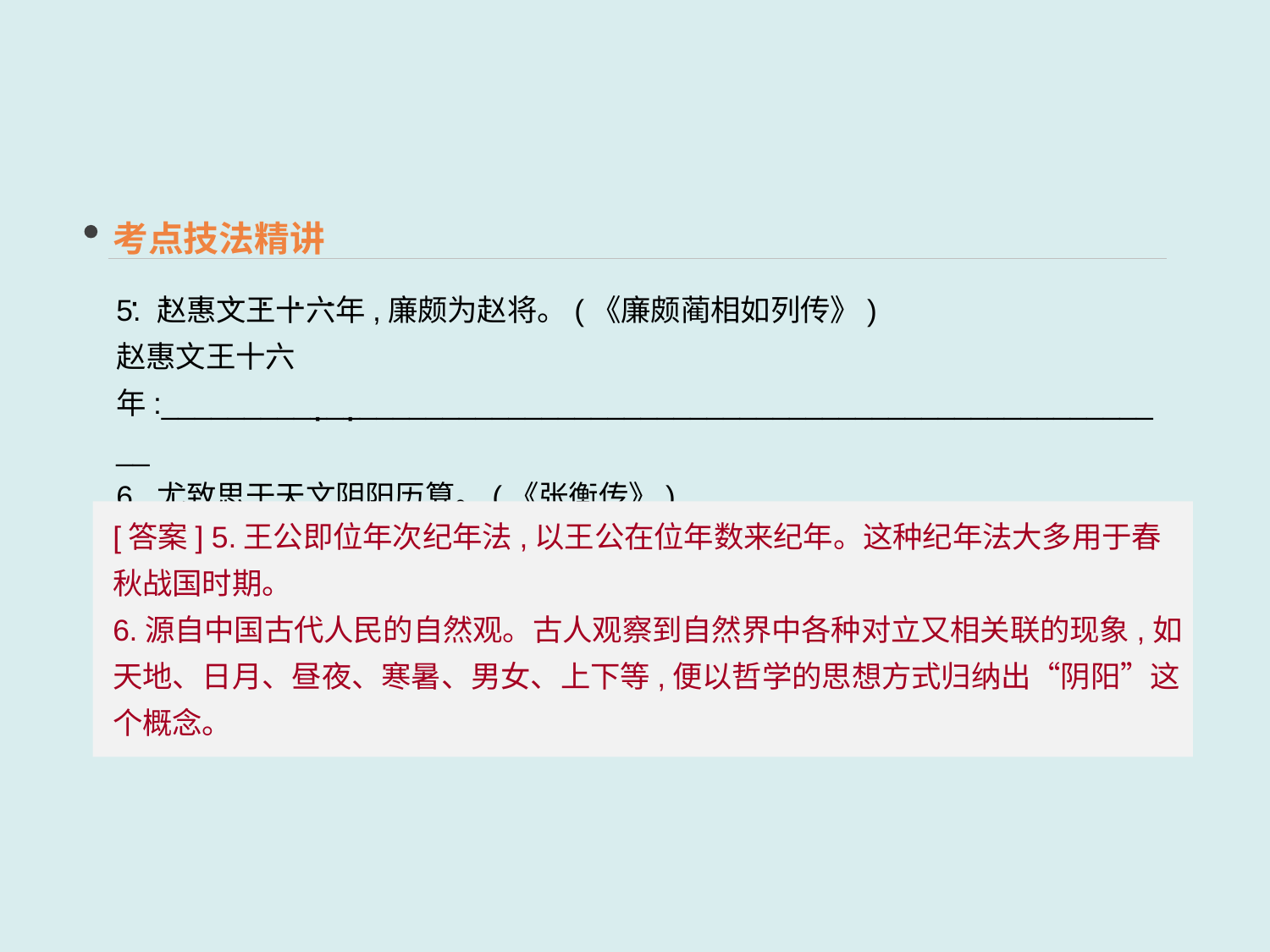

考点技法精讲

5. 赵惠文王十六年,廉颇为赵将。(《廉颇蔺相如列传》)
赵惠文王十六年:______________________________________________________________
6. 尤致思于天文阴阳历算。(《张衡传》)
阴阳:__________________________________________________________________________
 ·  ·  ·  ·  ·  ·  ·
 ·  ·

[答案] 5.王公即位年次纪年法,以王公在位年数来纪年。这种纪年法大多用于春秋战国时期。
6.源自中国古代人民的自然观。古人观察到自然界中各种对立又相关联的现象,如天地、日月、昼夜、寒暑、男女、上下等,便以哲学的思想方式归纳出“阴阳”这个概念。